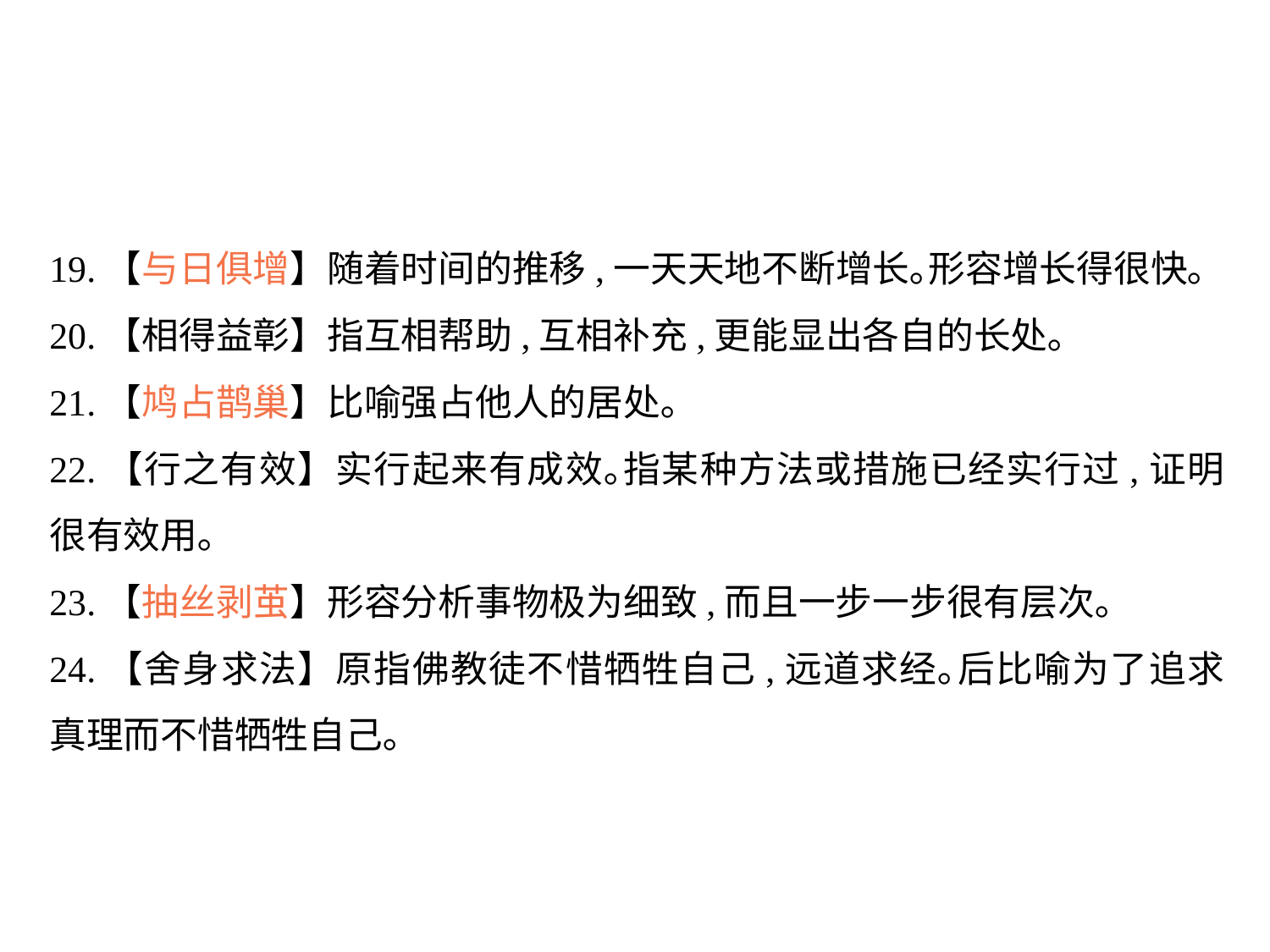

19.【与日俱增】随着时间的推移,一天天地不断增长｡形容增长得很快｡
20.【相得益彰】指互相帮助,互相补充,更能显出各自的长处｡
21.【鸠占鹊巢】比喻强占他人的居处｡
22.【行之有效】实行起来有成效｡指某种方法或措施已经实行过,证明很有效用｡
23.【抽丝剥茧】形容分析事物极为细致,而且一步一步很有层次｡
24.【舍身求法】原指佛教徒不惜牺牲自己,远道求经｡后比喻为了追求真理而不惜牺牲自己｡